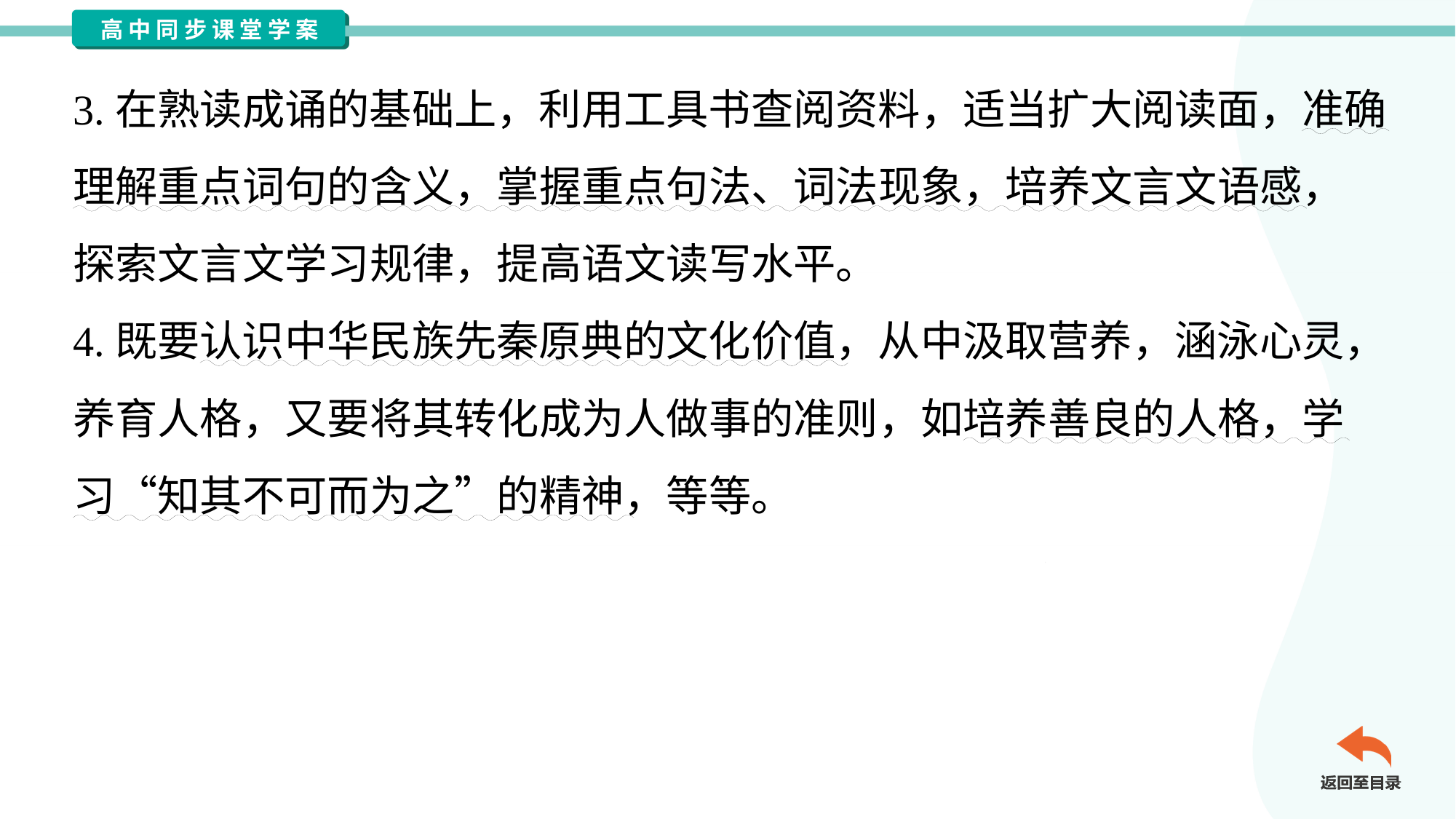

3.在熟读成诵的基础上，利用工具书查阅资料，适当扩大阅读面，准确
理解重点词句的含义，掌握重点句法、词法现象，培养文言文语感，
探索文言文学习规律，提高语文读写水平。
4.既要认识中华民族先秦原典的文化价值，从中汲取营养，涵泳心灵，
养育人格，又要将其转化成为人做事的准则，如培养善良的人格，学
习“知其不可而为之”的精神，等等。